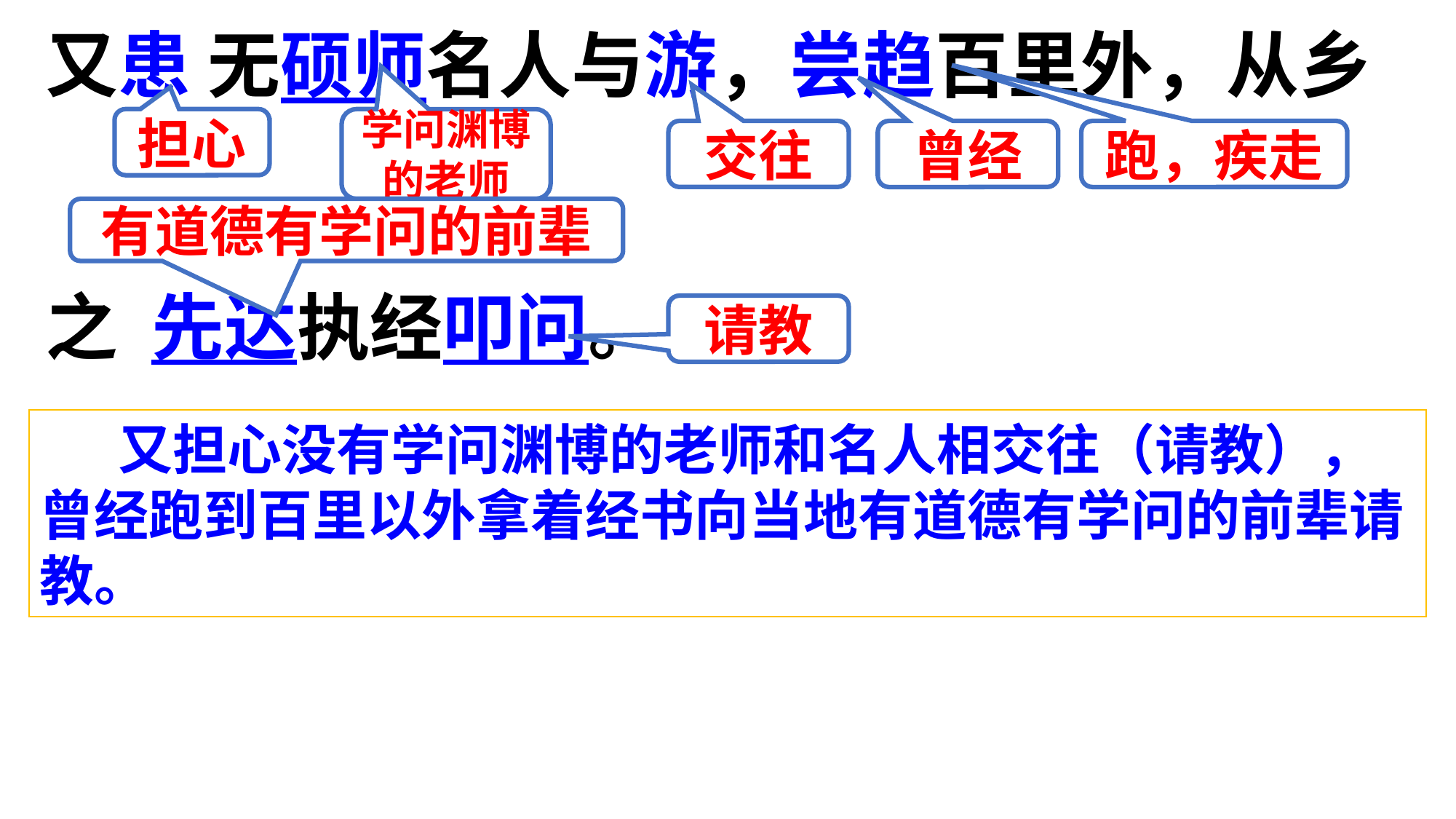

又患 无硕师名人与游，尝趋百里外，从乡

之  先达执经叩问。
担心
学问渊博的老师
交往
曾经
跑，疾走
有道德有学问的前辈
请教
       又担心没有学问渊博的老师和名人相交往（请教），曾经跑到百里以外拿着经书向当地有道德有学问的前辈请教。